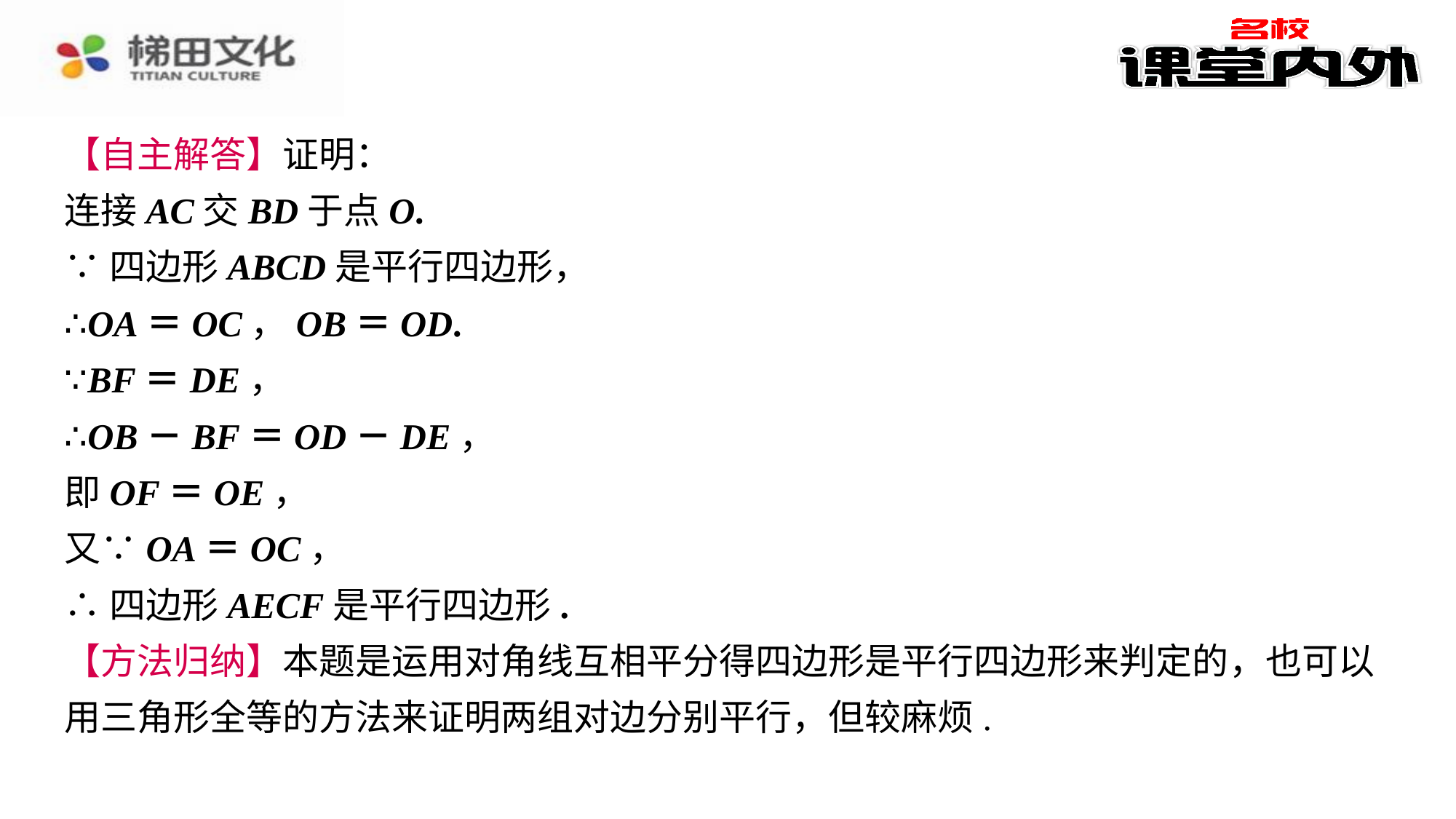

【自主解答】证明：
连接AC交BD于点O.
∵四边形ABCD是平行四边形，
∴OA＝OC，OB＝OD.
∵BF＝DE，
∴OB－BF＝OD－DE，
即OF＝OE，
又∵OA＝OC，
∴四边形AECF是平行四边形.
【方法归纳】本题是运用对角线互相平分得四边形是平行四边形来判定的，也可以用三角形全等的方法来证明两组对边分别平行，但较麻烦.